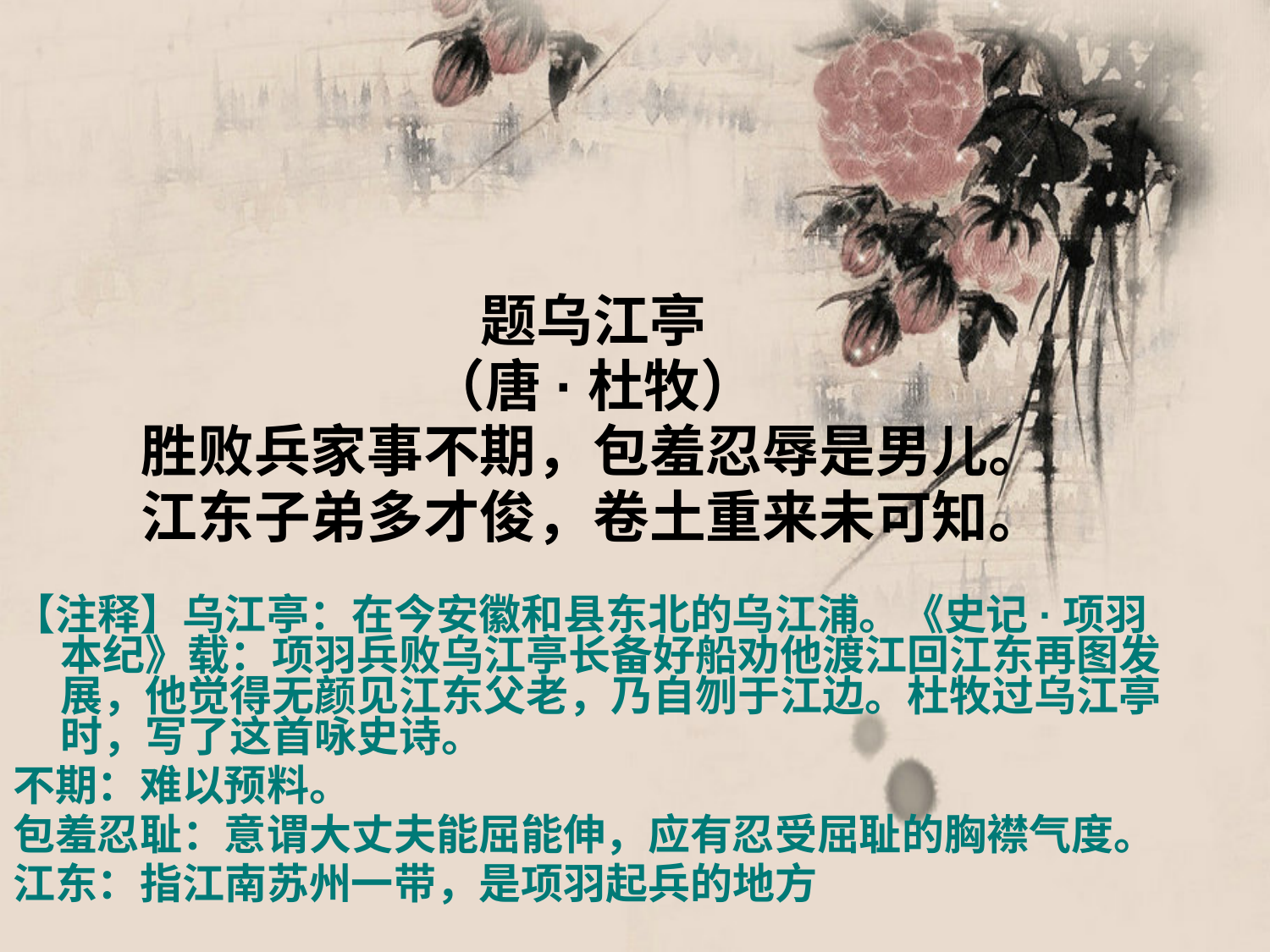

题乌江亭
（唐·杜牧）
胜败兵家事不期，包羞忍辱是男儿。
江东子弟多才俊，卷土重来未可知。

【注释】乌江亭：在今安徽和县东北的乌江浦。《史记·项羽本纪》载：项羽兵败乌江亭长备好船劝他渡江回江东再图发展，他觉得无颜见江东父老，乃自刎于江边。杜牧过乌江亭时，写了这首咏史诗。
不期：难以预料。
包羞忍耻：意谓大丈夫能屈能伸，应有忍受屈耻的胸襟气度。
江东：指江南苏州一带，是项羽起兵的地方